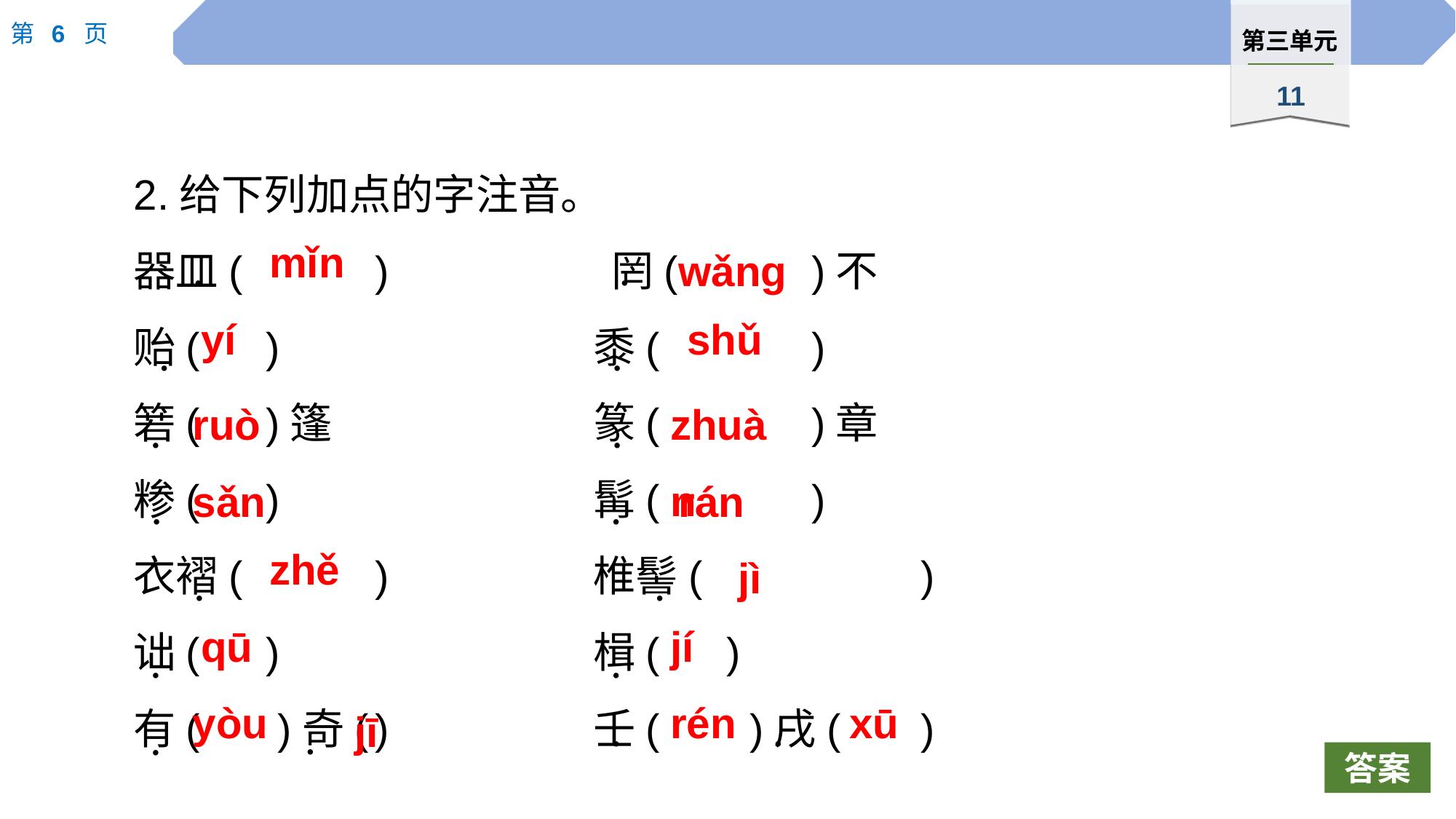

2.给下列加点的字注音。
器皿(		)　　　　　罔(		)不
贻(	)			黍(		)
箬(	)篷			篆(		)章
糁(	)			髯(		)
衣褶(		)		椎髻(		)
诎(	)			楫(	  )
有(	 )奇(	)		壬(	    )戌(	)
mǐn
wǎng
 ·
 ·
yí
shǔ
 ·
 ·
ruò
zhuàn
 ·
 ·
sǎn
rán
 ·
 ·
zhě
jì
 ·
 ·
qū
jí
 ·
 ·
yòu
rén
xū
jī
 ·
 ·
 ·
 ·
答案